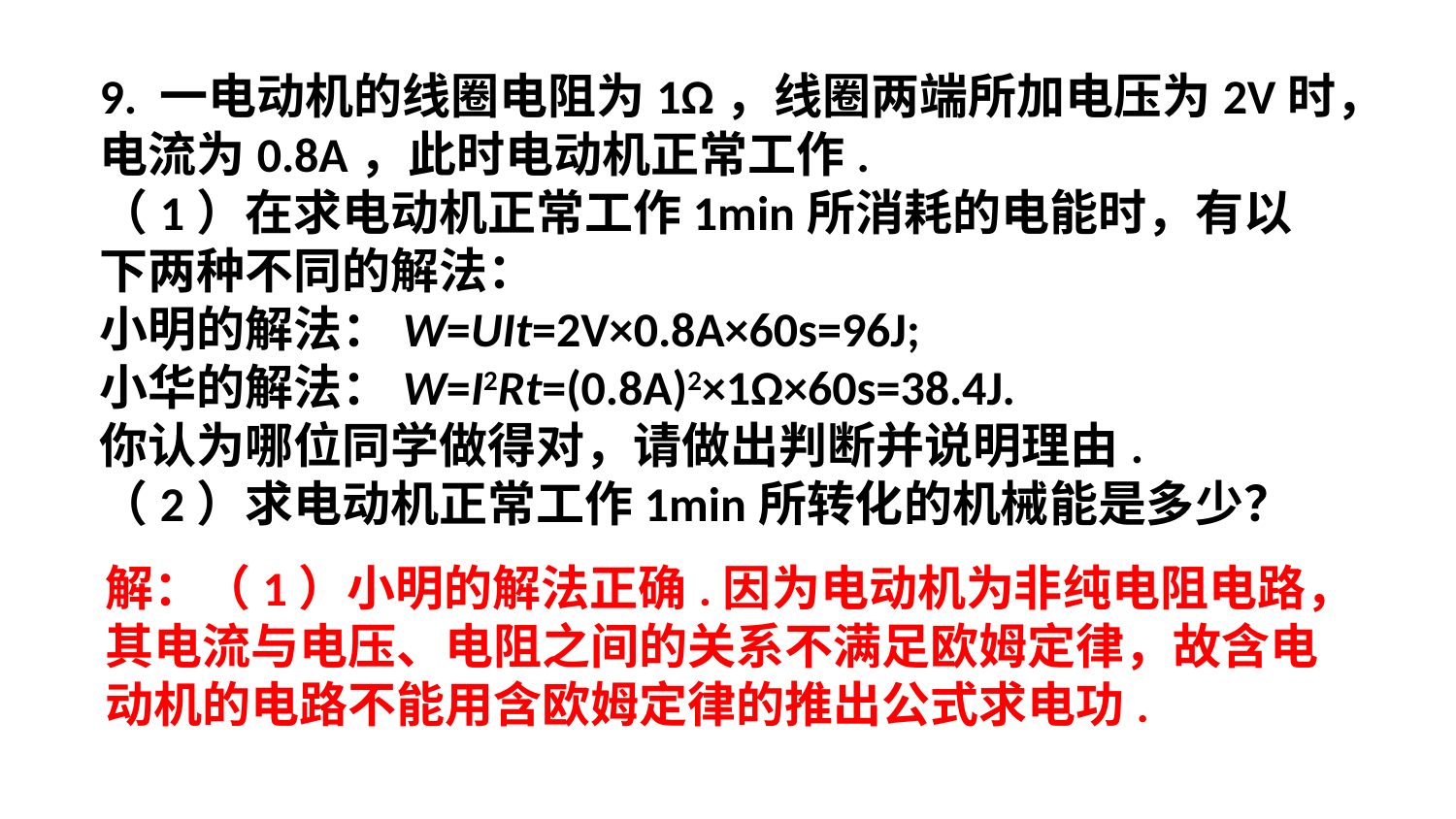

9. 一电动机的线圈电阻为1Ω，线圈两端所加电压为2V时，电流为0.8A，此时电动机正常工作.
（1）在求电动机正常工作1min所消耗的电能时，有以下两种不同的解法：
小明的解法：W=UIt=2V×0.8A×60s=96J;
小华的解法：W=I2Rt=(0.8A)2×1Ω×60s=38.4J.
你认为哪位同学做得对，请做出判断并说明理由.
（2）求电动机正常工作1min所转化的机械能是多少？
解：（1）小明的解法正确.因为电动机为非纯电阻电路，其电流与电压、电阻之间的关系不满足欧姆定律，故含电动机的电路不能用含欧姆定律的推出公式求电功.